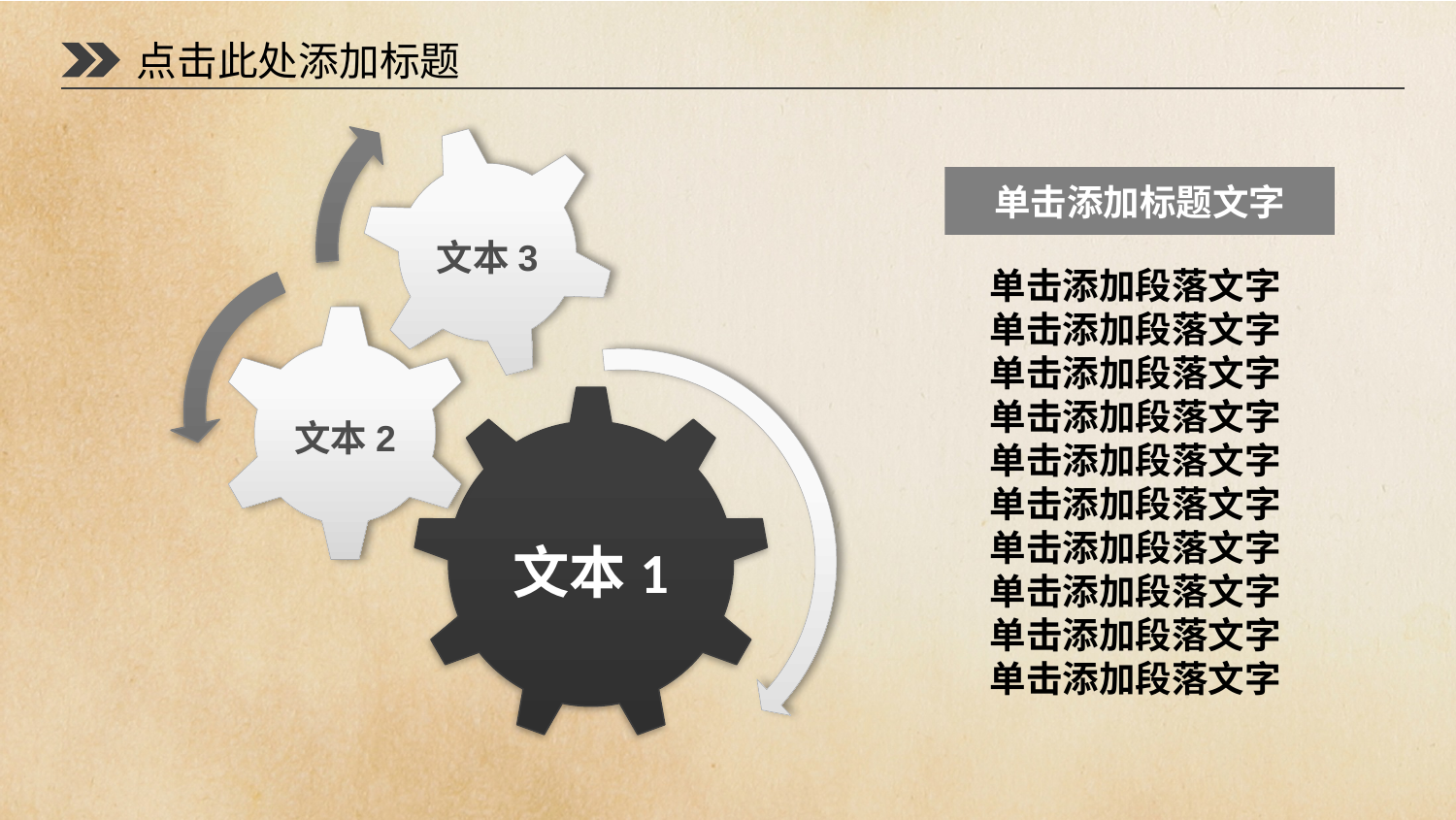

点击此处添加标题

文本3
单击添加标题文字

单击添加段落文字
单击添加段落文字
单击添加段落文字
单击添加段落文字
单击添加段落文字
单击添加段落文字
单击添加段落文字
单击添加段落文字
单击添加段落文字
单击添加段落文字
文本2

文本1